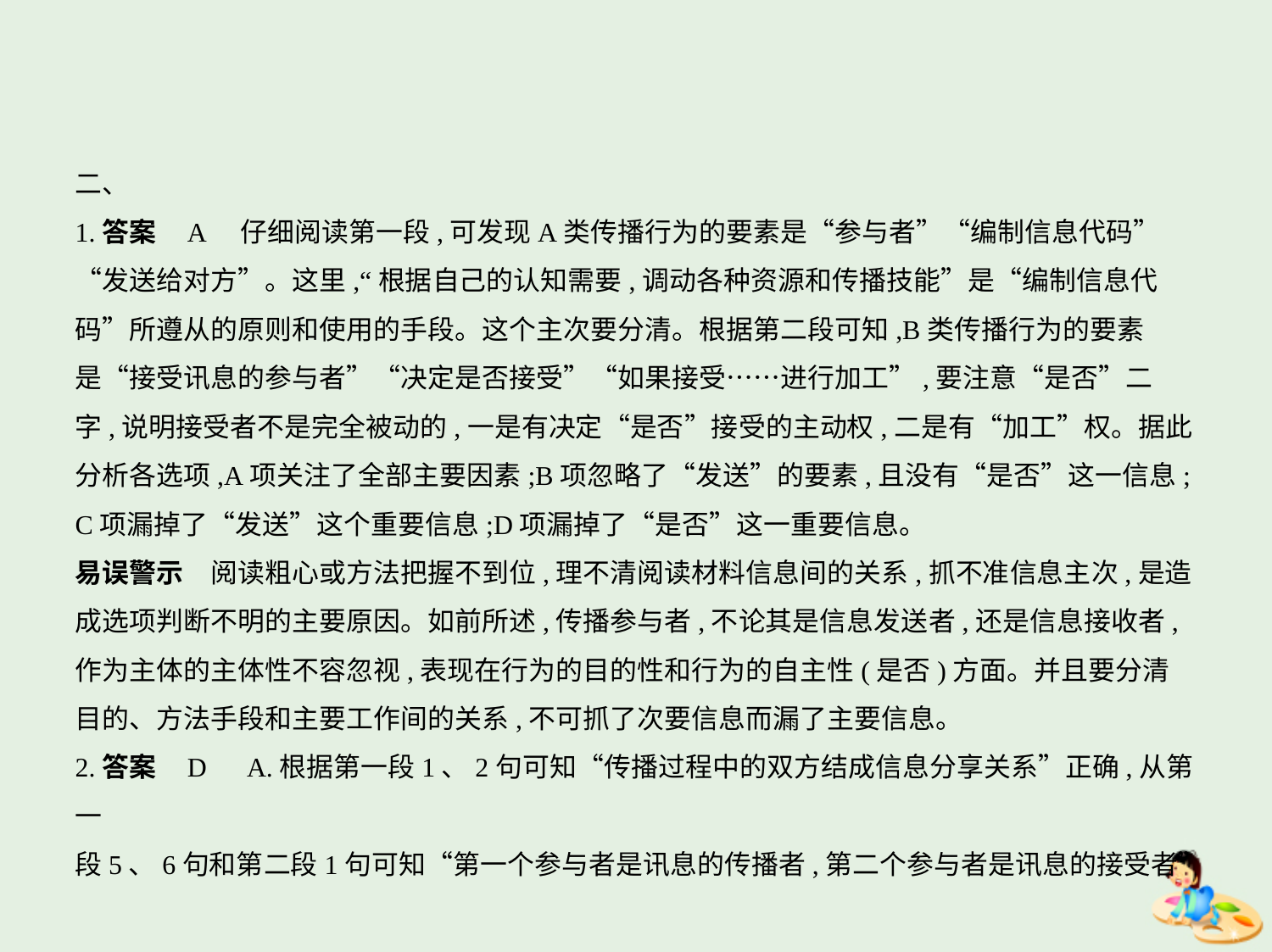

二、
1.答案    A　仔细阅读第一段,可发现A类传播行为的要素是“参与者”“编制信息代码”
“发送给对方”。这里,“根据自己的认知需要,调动各种资源和传播技能”是“编制信息代
码”所遵从的原则和使用的手段。这个主次要分清。根据第二段可知,B类传播行为的要素
是“接受讯息的参与者”“决定是否接受”“如果接受……进行加工”,要注意“是否”二
字,说明接受者不是完全被动的,一是有决定“是否”接受的主动权,二是有“加工”权。据此
分析各选项,A项关注了全部主要因素;B项忽略了“发送”的要素,且没有“是否”这一信息;
C项漏掉了“发送”这个重要信息;D项漏掉了“是否”这一重要信息。
易误警示　阅读粗心或方法把握不到位,理不清阅读材料信息间的关系,抓不准信息主次,是造
成选项判断不明的主要原因。如前所述,传播参与者,不论其是信息发送者,还是信息接收者,
作为主体的主体性不容忽视,表现在行为的目的性和行为的自主性(是否)方面。并且要分清
目的、方法手段和主要工作间的关系,不可抓了次要信息而漏了主要信息。
2.答案    D　A.根据第一段1、2句可知“传播过程中的双方结成信息分享关系”正确,从第一
段5、6句和第二段1句可知“第一个参与者是讯息的传播者,第二个参与者是讯息的接受者”